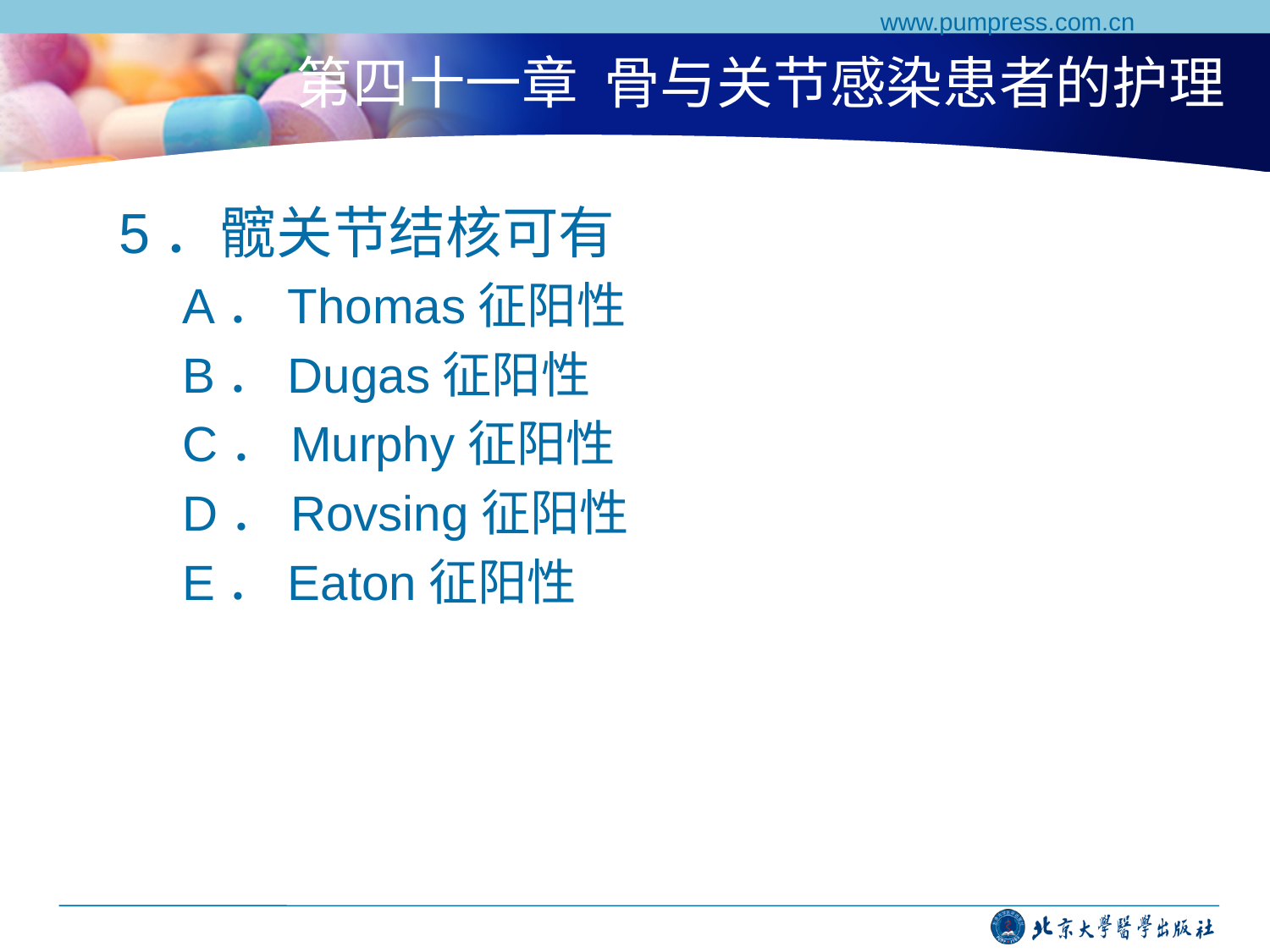

www.pumpress.com.cn
# 第四十一章  骨与关节感染患者的护理
5．髋关节结核可有
A．Thomas征阳性
B．Dugas征阳性
C．Murphy征阳性
D．Rovsing征阳性
E．Eaton征阳性